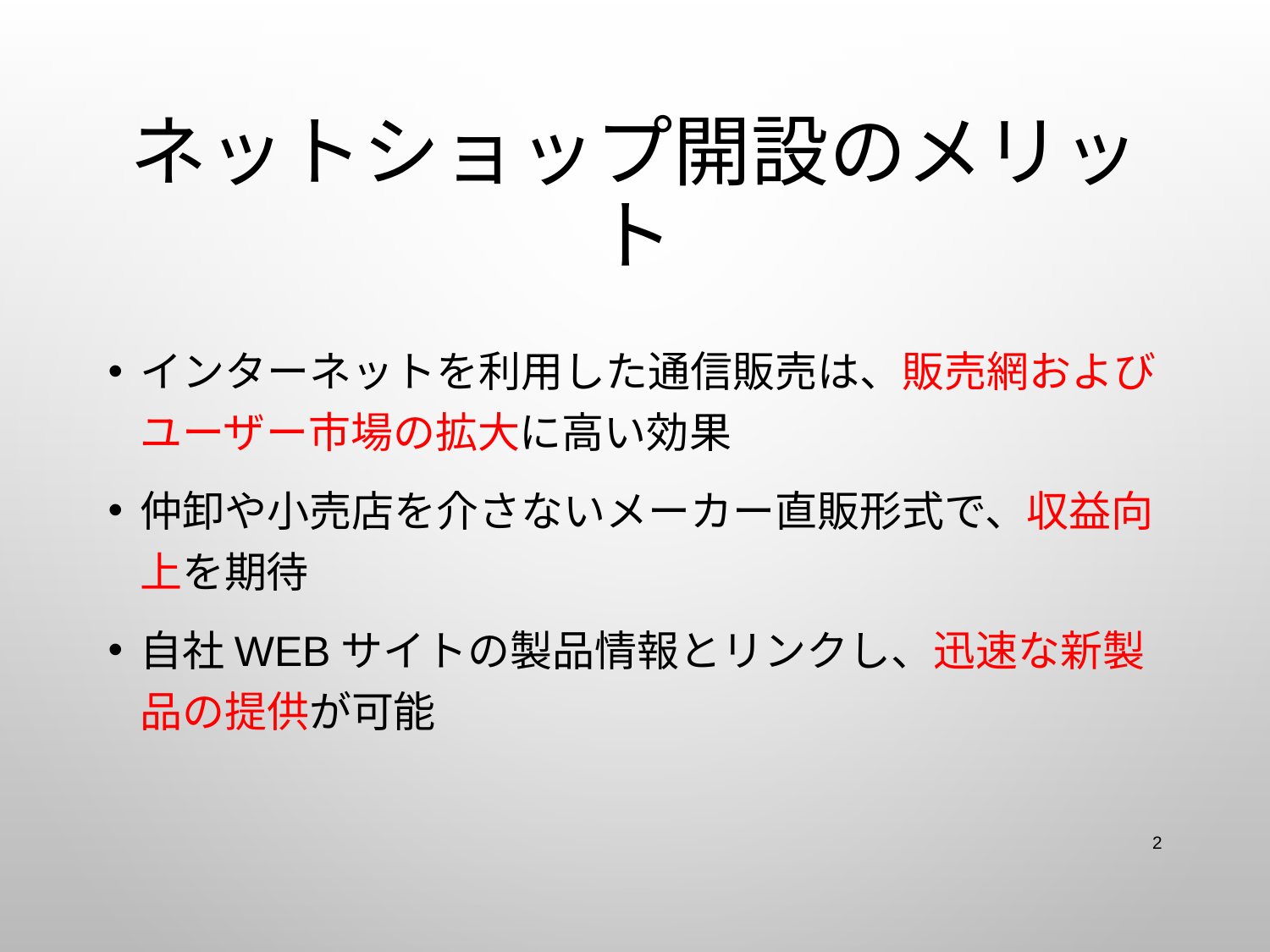

# ネットショップ開設のメリット
インターネットを利用した通信販売は、販売網およびユーザー市場の拡大に高い効果
仲卸や小売店を介さないメーカー直販形式で、収益向上を期待
自社Webサイトの製品情報とリンクし、迅速な新製品の提供が可能
2